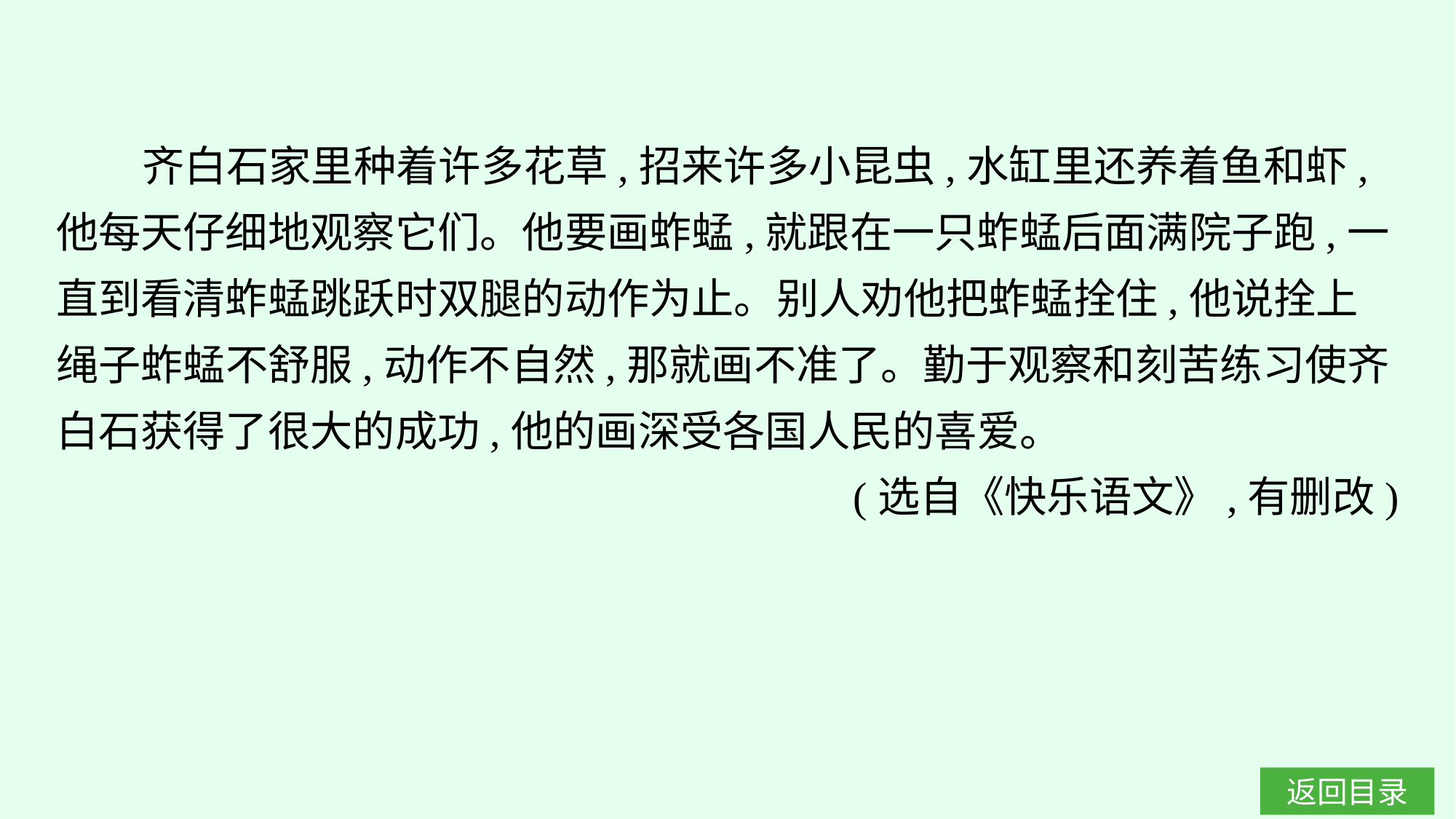

齐白石家里种着许多花草,招来许多小昆虫,水缸里还养着鱼和虾,他每天仔细地观察它们。他要画蚱蜢,就跟在一只蚱蜢后面满院子跑,一直到看清蚱蜢跳跃时双腿的动作为止。别人劝他把蚱蜢拴住,他说拴上绳子蚱蜢不舒服,动作不自然,那就画不准了。勤于观察和刻苦练习使齐白石获得了很大的成功,他的画深受各国人民的喜爱。
(选自《快乐语文》,有删改)